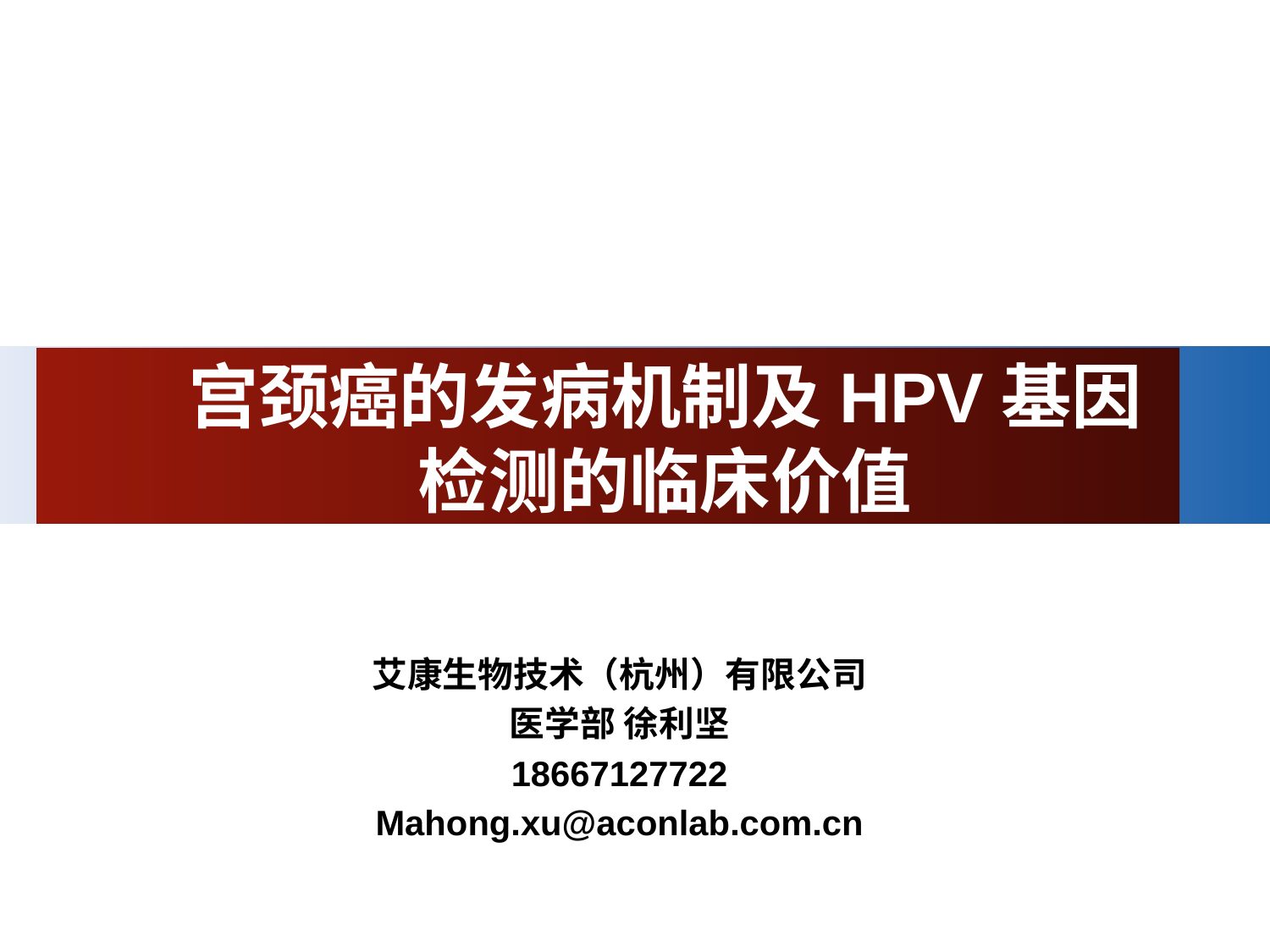

宫颈癌的发病机制及HPV基因检测的临床价值

艾康生物技术（杭州）有限公司
医学部 徐利坚
18667127722
Mahong.xu@aconlab.com.cn